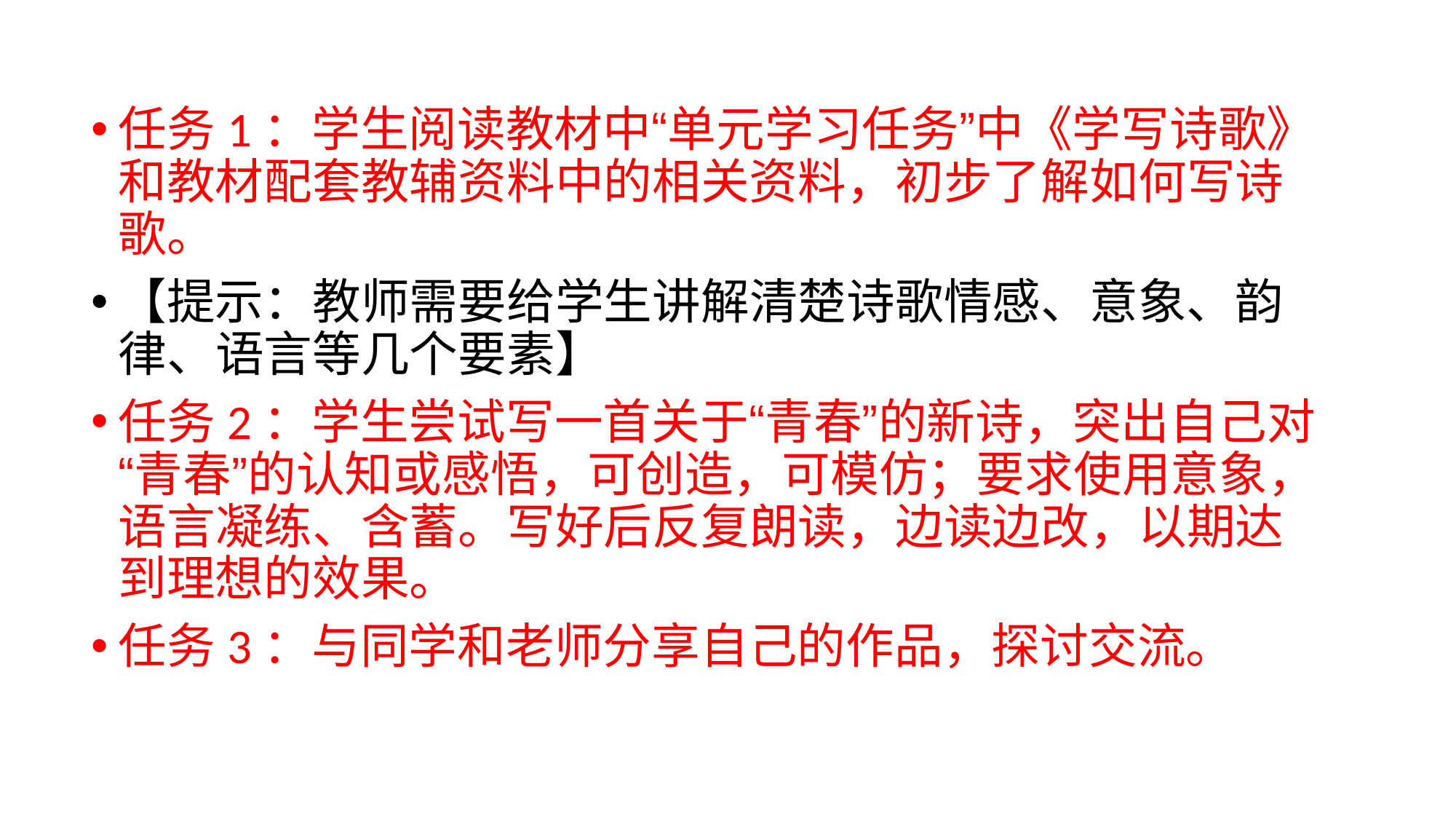

任务1：学生阅读教材中“单元学习任务”中《学写诗歌》和教材配套教辅资料中的相关资料，初步了解如何写诗歌。
【提示：教师需要给学生讲解清楚诗歌情感、意象、韵律、语言等几个要素】
任务2：学生尝试写一首关于“青春”的新诗，突出自己对“青春”的认知或感悟，可创造，可模仿；要求使用意象，语言凝练、含蓄。写好后反复朗读，边读边改，以期达到理想的效果。
任务3：与同学和老师分享自己的作品，探讨交流。